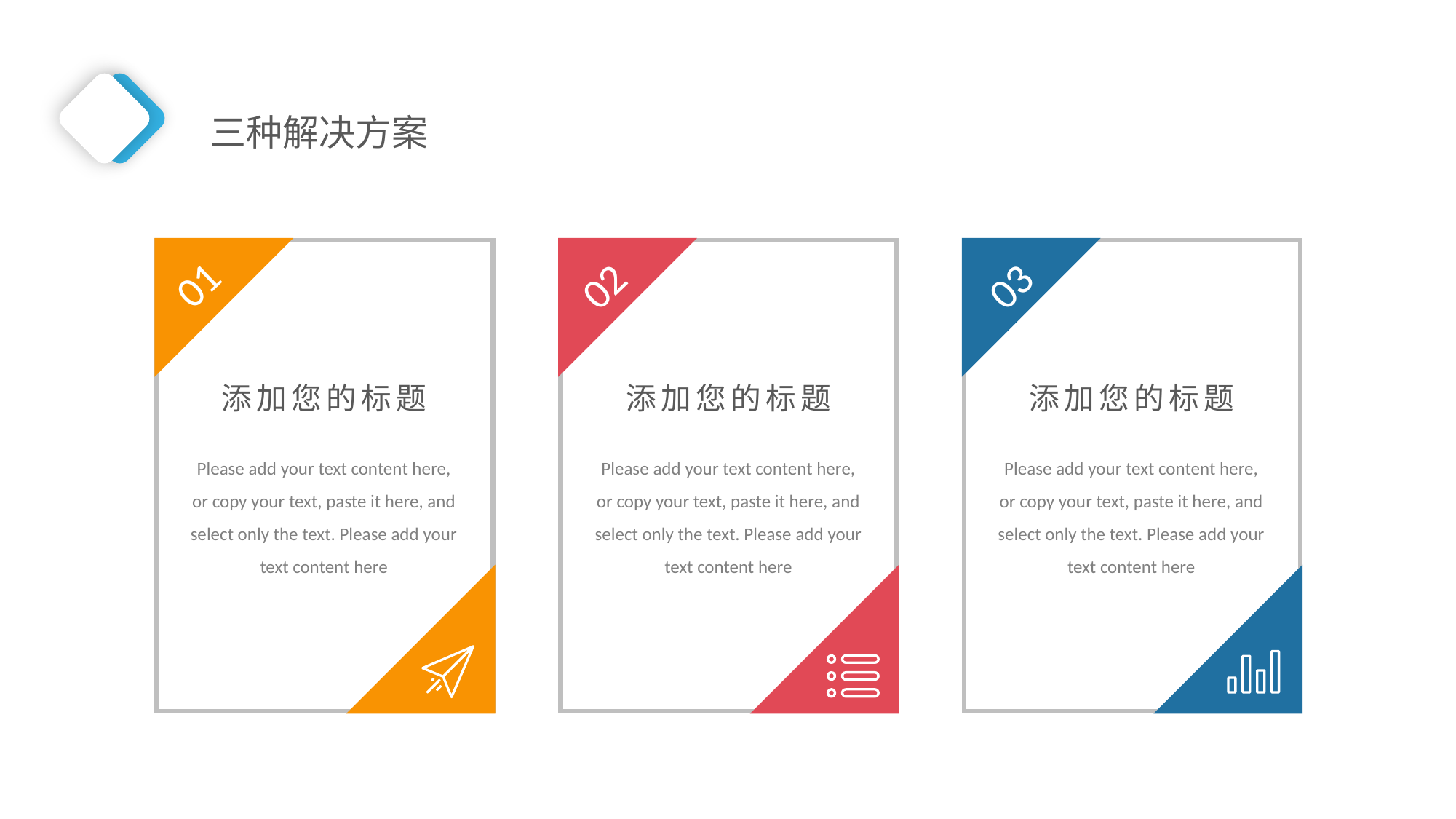

三种解决方案

01

02

03

添加您的标题
添加您的标题
添加您的标题
Please add your text content here, or copy your text, paste it here, and select only the text. Please add your text content here
Please add your text content here, or copy your text, paste it here, and select only the text. Please add your text content here
Please add your text content here, or copy your text, paste it here, and select only the text. Please add your text content here